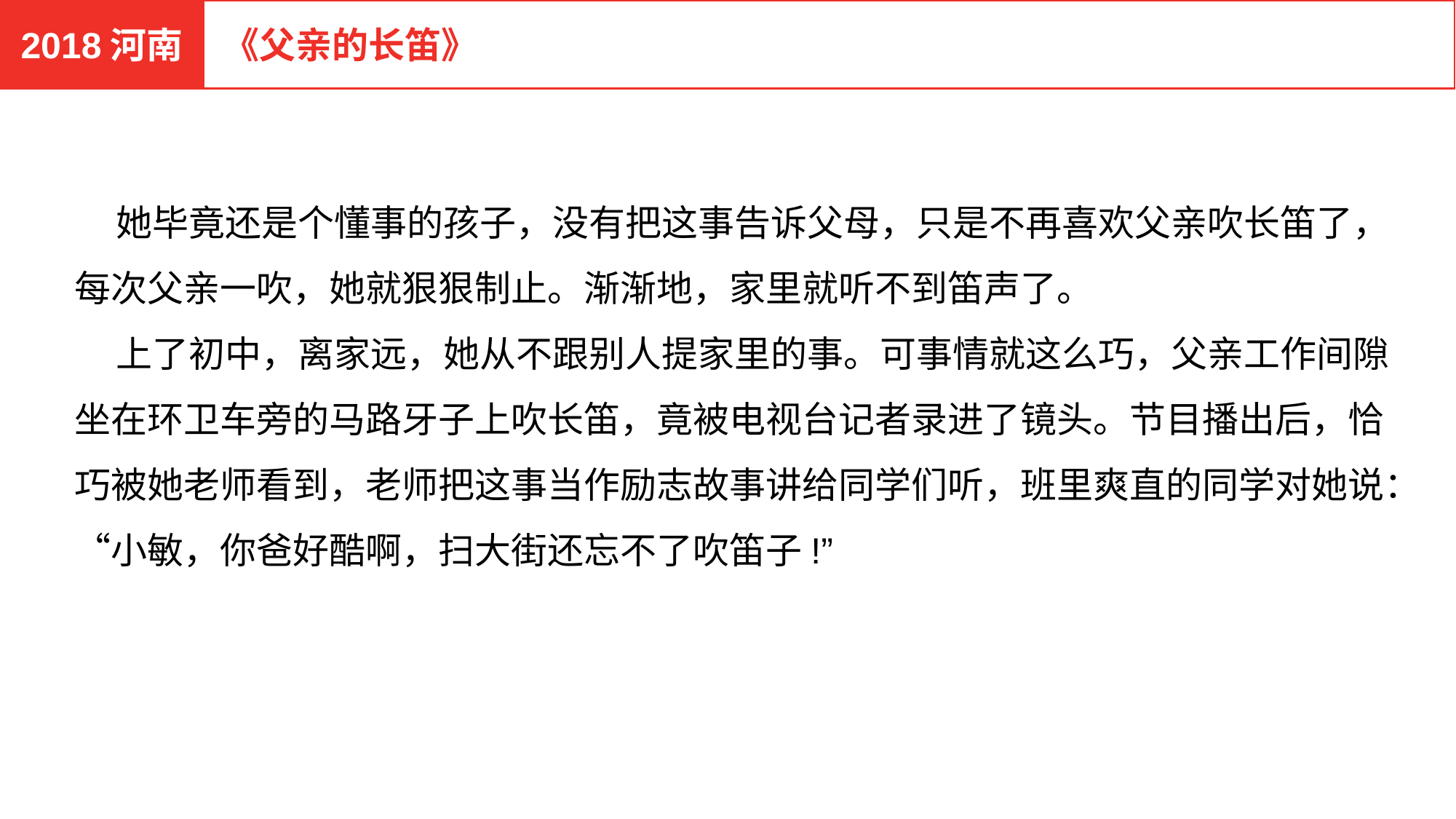

2018河南
《父亲的长笛》
    她毕竟还是个懂事的孩子，没有把这事告诉父母，只是不再喜欢父亲吹长笛了，每次父亲一吹，她就狠狠制止。渐渐地，家里就听不到笛声了。
    上了初中，离家远，她从不跟别人提家里的事。可事情就这么巧，父亲工作间隙坐在环卫车旁的马路牙子上吹长笛，竟被电视台记者录进了镜头。节目播出后，恰巧被她老师看到，老师把这事当作励志故事讲给同学们听，班里爽直的同学对她说：“小敏，你爸好酷啊，扫大街还忘不了吹笛子!”